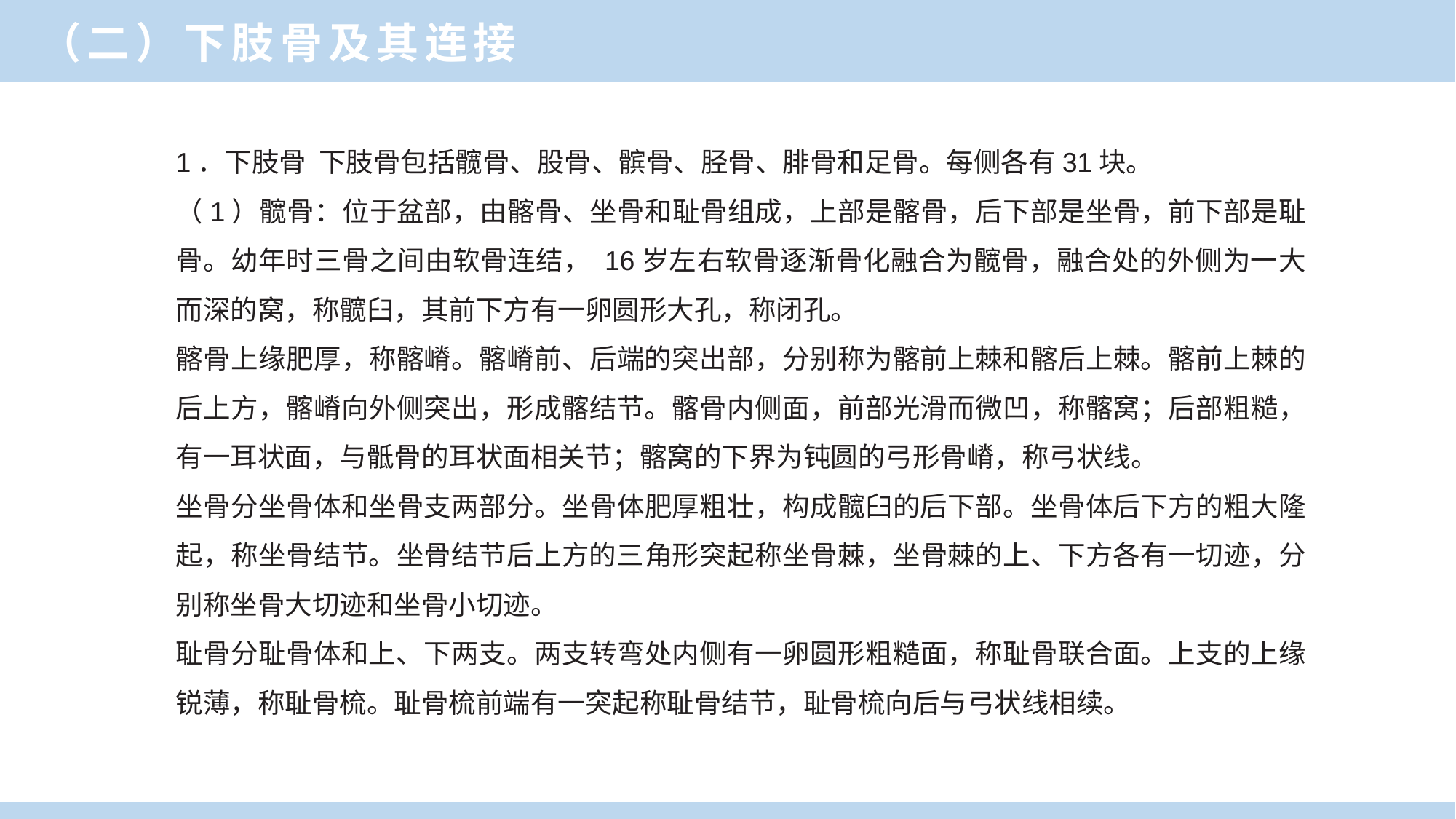

（二）下肢骨及其连接

1．下肢骨  下肢骨包括髋骨、股骨、髌骨、胫骨、腓骨和足骨。每侧各有31块。
（1）髋骨：位于盆部，由髂骨、坐骨和耻骨组成，上部是髂骨，后下部是坐骨，前下部是耻骨。幼年时三骨之间由软骨连结， 16岁左右软骨逐渐骨化融合为髋骨，融合处的外侧为一大而深的窝，称髋臼，其前下方有一卵圆形大孔，称闭孔。
髂骨上缘肥厚，称髂嵴。髂嵴前、后端的突出部，分别称为髂前上棘和髂后上棘。髂前上棘的后上方，髂嵴向外侧突出，形成髂结节。髂骨内侧面，前部光滑而微凹，称髂窝；后部粗糙，有一耳状面，与骶骨的耳状面相关节；髂窝的下界为钝圆的弓形骨嵴，称弓状线。
坐骨分坐骨体和坐骨支两部分。坐骨体肥厚粗壮，构成髋臼的后下部。坐骨体后下方的粗大隆起，称坐骨结节。坐骨结节后上方的三角形突起称坐骨棘，坐骨棘的上、下方各有一切迹，分别称坐骨大切迹和坐骨小切迹。
耻骨分耻骨体和上、下两支。两支转弯处内侧有一卵圆形粗糙面，称耻骨联合面。上支的上缘锐薄，称耻骨梳。耻骨梳前端有一突起称耻骨结节，耻骨梳向后与弓状线相续。